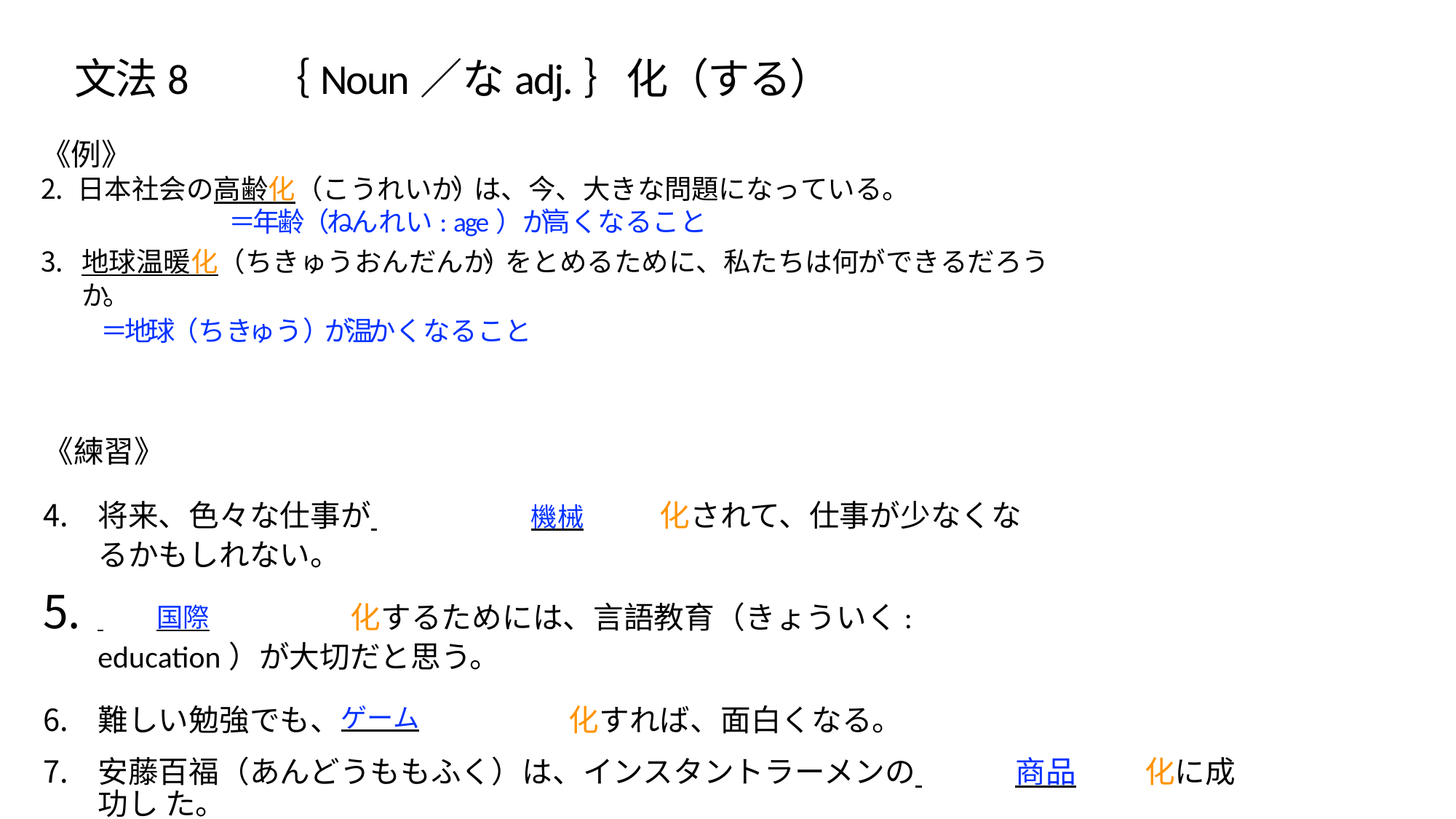

# ⽂法8	｛Noun／なadj.｝化（する）
《例》
日本社会の高齢化（こうれいか）は、今、大きな問題になっている。
＝年齢（ねんれい: age）が高くなること
地球温暖化（ちきゅうおんだんか）をとめるために、私たちは何ができるだろう か。
＝地球（ちきゅう）が温かくなること

《練習》
将来、⾊々な仕事が 	機械	化されて、仕事が少なくなるかもしれない。
 	国際	化するためには、⾔語教育（きょういく: education）が⼤切だと思う。
難しい勉強でも、ゲーム	化すれば、⾯⽩くなる。
安藤百福（あんどうももふく）は、インスタントラーメンの 	商品	化に成功し た。